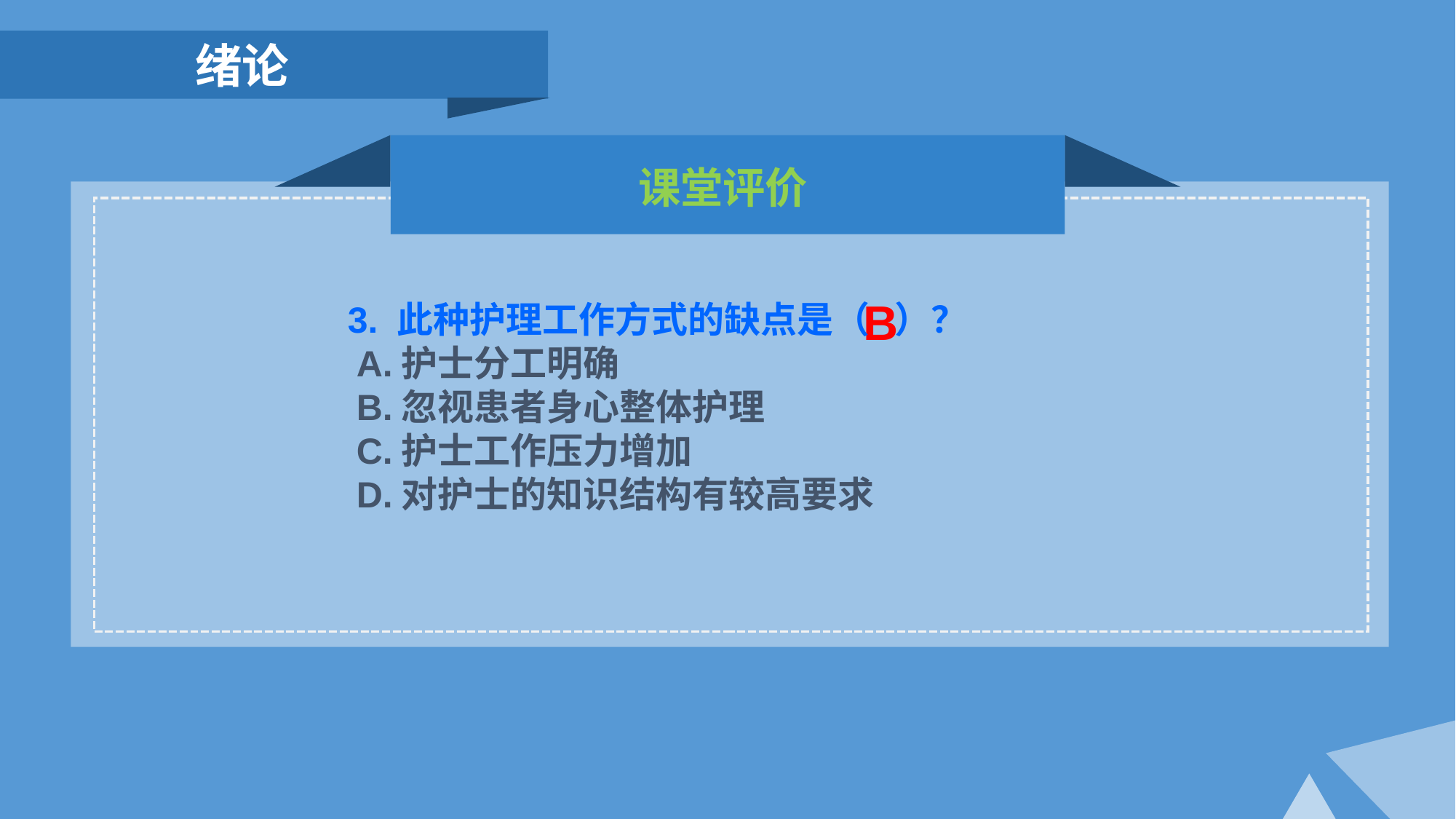

绪论

课堂评价

B
 3. 此种护理工作方式的缺点是（   ）？
   A.护士分工明确
   B.忽视患者身心整体护理
   C.护士工作压力增加
   D.对护士的知识结构有较高要求